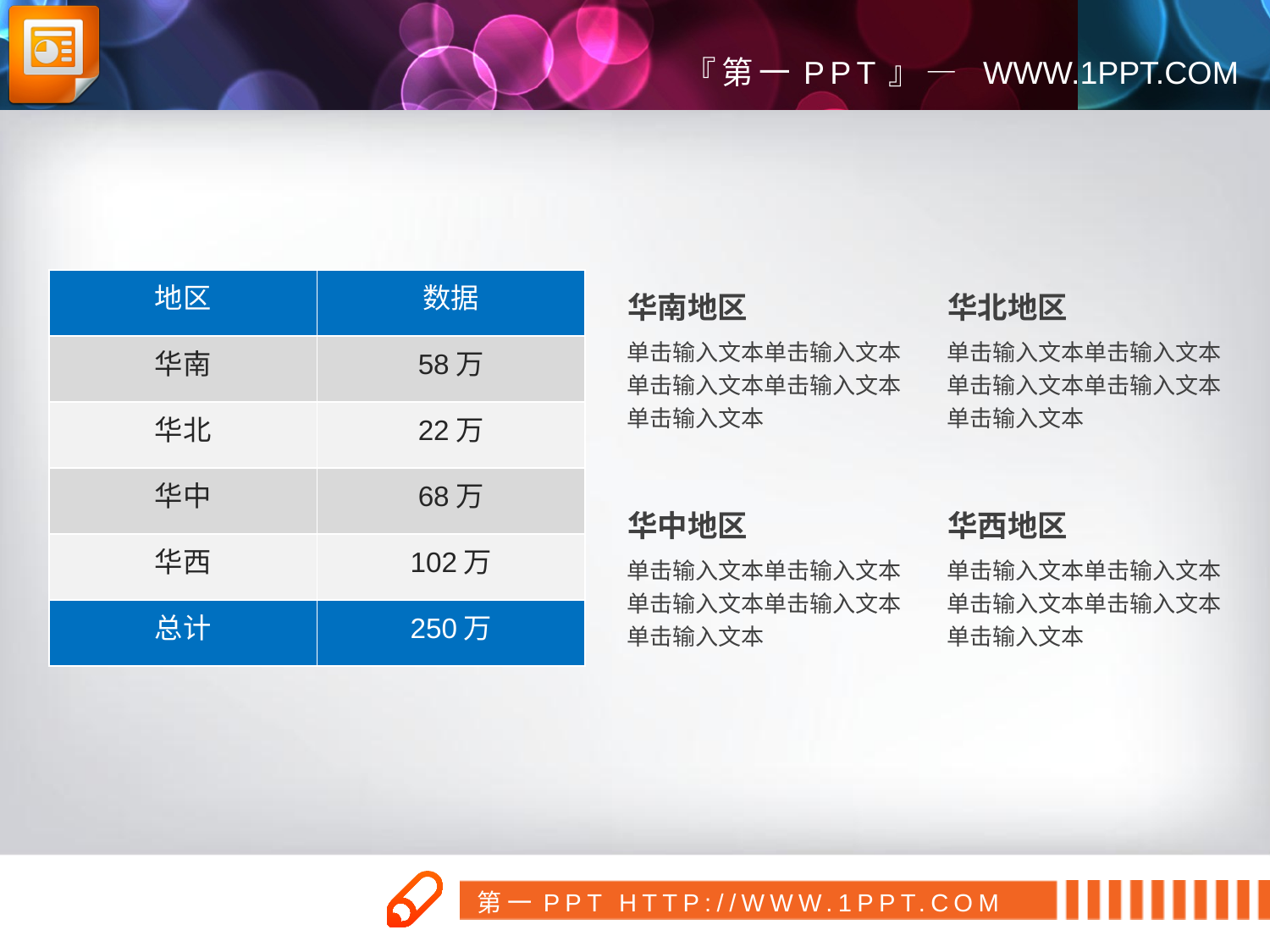

| 地区 | 数据 |
| --- | --- |
| 华南 | 58万 |
| 华北 | 22万 |
| 华中 | 68万 |
| 华西 | 102万 |
| 总计 | 250万 |
华南地区
单击输入文本单击输入文本单击输入文本单击输入文本单击输入文本
华北地区
单击输入文本单击输入文本单击输入文本单击输入文本单击输入文本
华中地区
单击输入文本单击输入文本单击输入文本单击输入文本单击输入文本
华西地区
单击输入文本单击输入文本单击输入文本单击输入文本单击输入文本